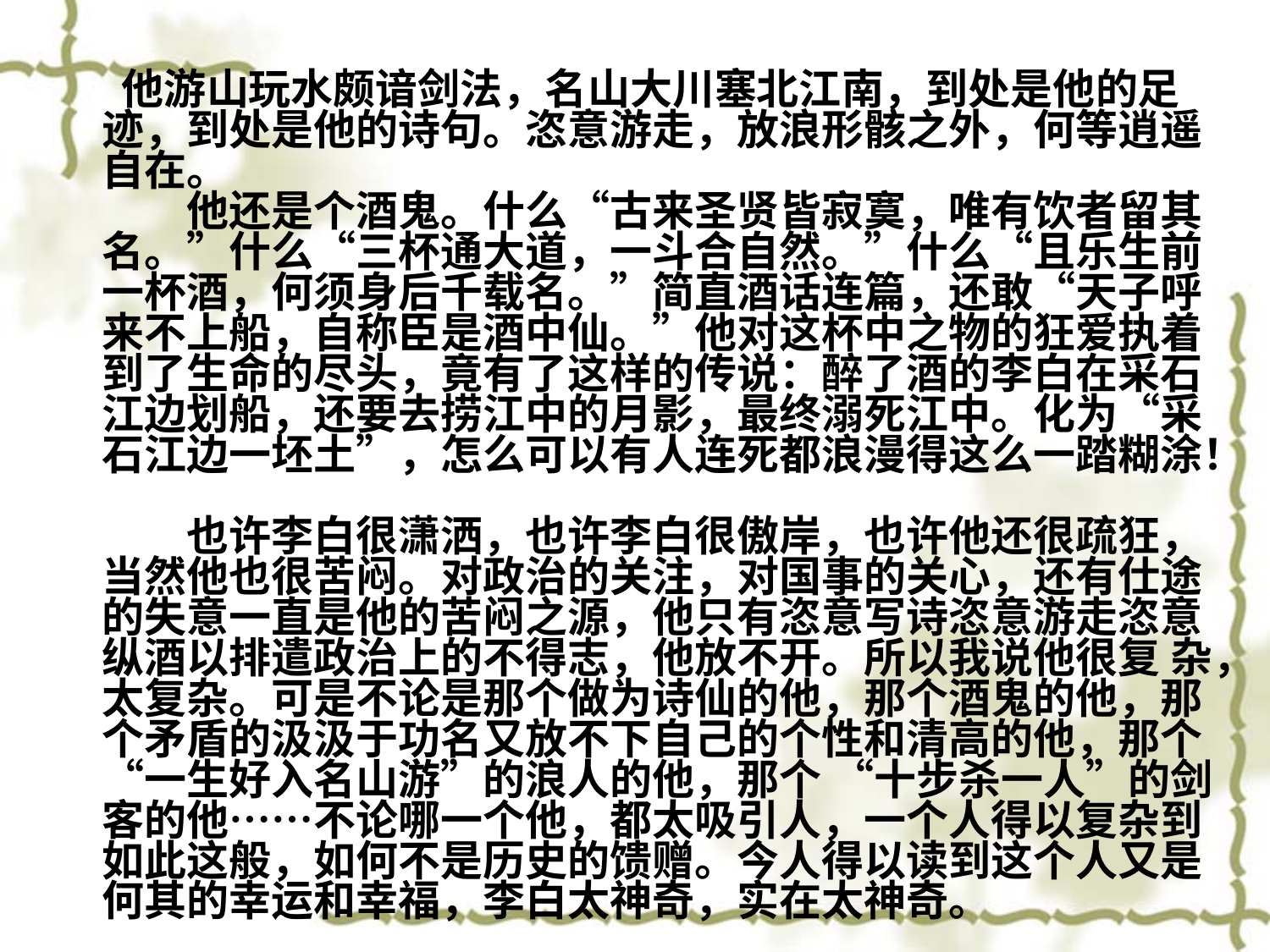

他游山玩水颇谙剑法，名山大川塞北江南，到处是他的足迹，到处是他的诗句。恣意游走，放浪形骸之外，何等逍遥自在。
　　他还是个酒鬼。什么“古来圣贤皆寂寞，唯有饮者留其名。”什么“三杯通大道，一斗合自然。”什么“且乐生前一杯酒，何须身后千载名。”简直酒话连篇，还敢“天子呼来不上船，自称臣是酒中仙。”他对这杯中之物的狂爱执着到了生命的尽头，竟有了这样的传说：醉了酒的李白在采石江边划船，还要去捞江中的月影，最终溺死江中。化为“采石江边一坯土”，怎么可以有人连死都浪漫得这么一踏糊涂！
　　也许李白很潇洒，也许李白很傲岸，也许他还很疏狂，当然他也很苦闷。对政治的关注，对国事的关心，还有仕途的失意一直是他的苦闷之源，他只有恣意写诗恣意游走恣意纵酒以排遣政治上的不得志，他放不开。所以我说他很复 杂，太复杂。可是不论是那个做为诗仙的他，那个酒鬼的他，那个矛盾的汲汲于功名又放不下自己的个性和清高的他，那个“一生好入名山游”的浪人的他，那个 “十步杀一人”的剑客的他……不论哪一个他，都太吸引人，一个人得以复杂到如此这般，如何不是历史的馈赠。今人得以读到这个人又是何其的幸运和幸福，李白太神奇，实在太神奇。